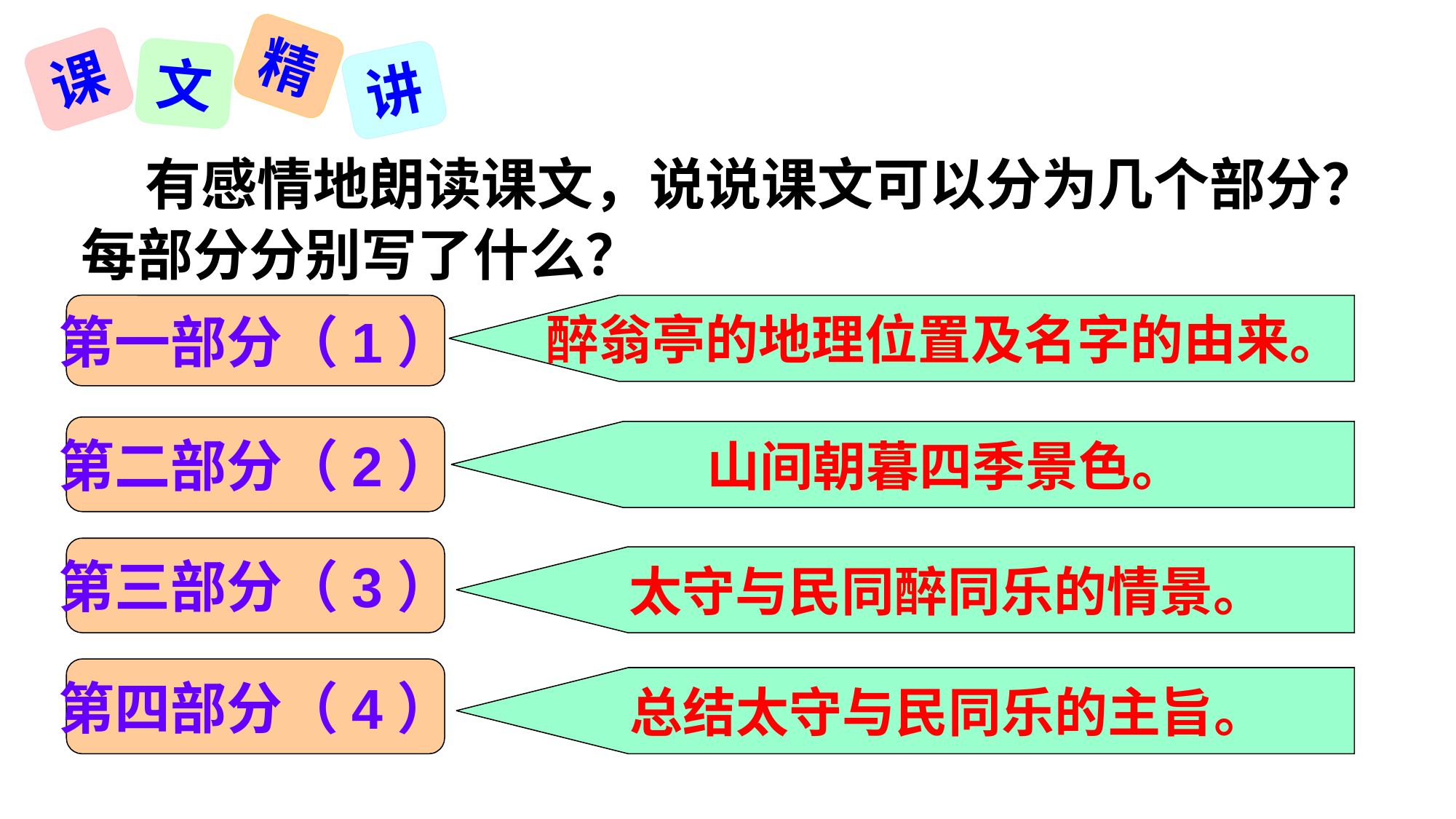

精
课
文
讲
    有感情地朗读课文，说说课文可以分为几个部分？每部分分别写了什么？
第一部分（1）
醉翁亭的地理位置及名字的由来。
第二部分（2）
山间朝暮四季景色。
第三部分（3）
太守与民同醉同乐的情景。
第四部分（4）
总结太守与民同乐的主旨。